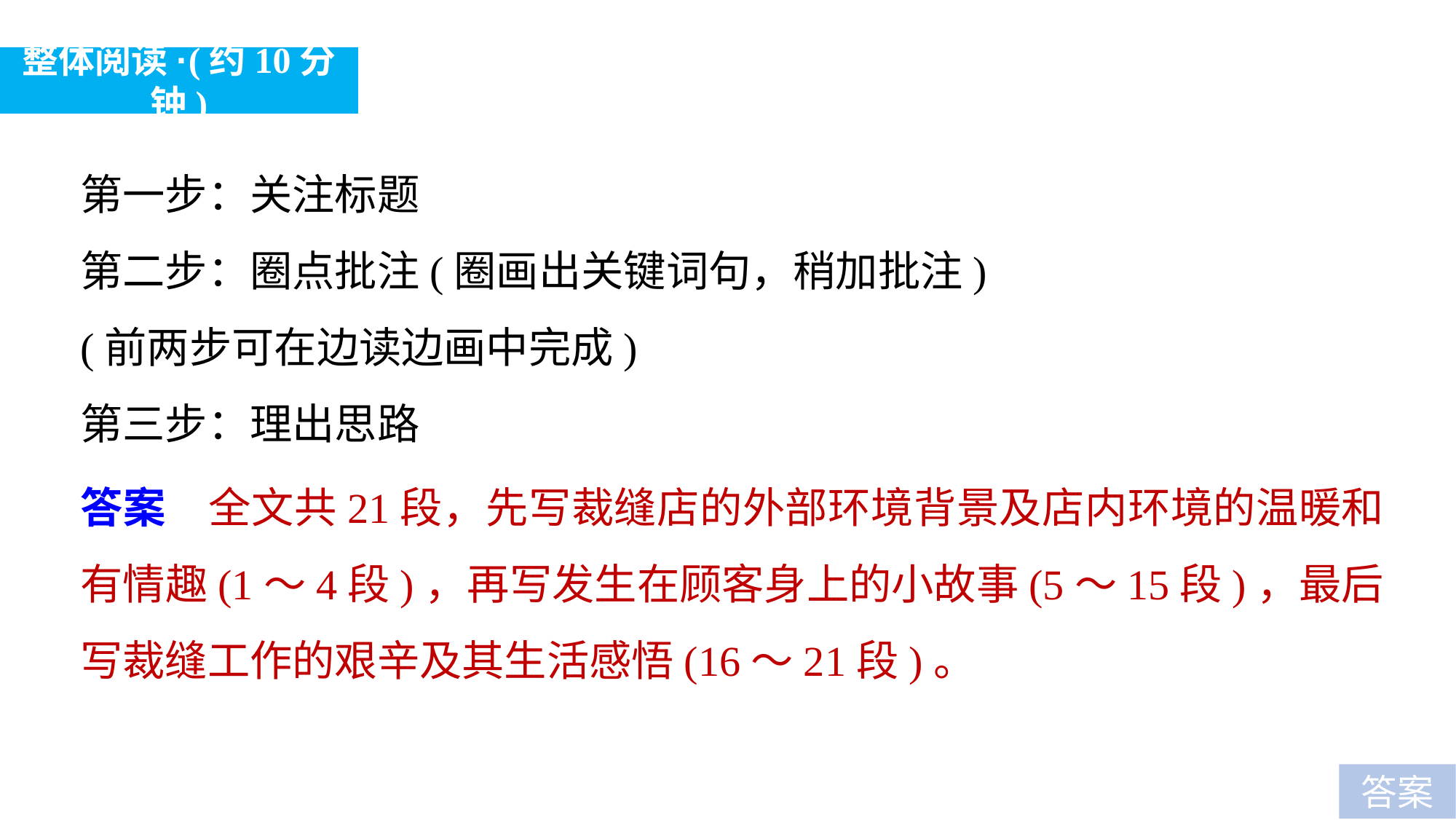

整体阅读·(约10分钟)
第一步：关注标题
第二步：圈点批注(圈画出关键词句，稍加批注)
(前两步可在边读边画中完成)
第三步：理出思路
答案　全文共21段，先写裁缝店的外部环境背景及店内环境的温暖和有情趣(1～4段)，再写发生在顾客身上的小故事(5～15段)，最后写裁缝工作的艰辛及其生活感悟(16～21段)。
答案